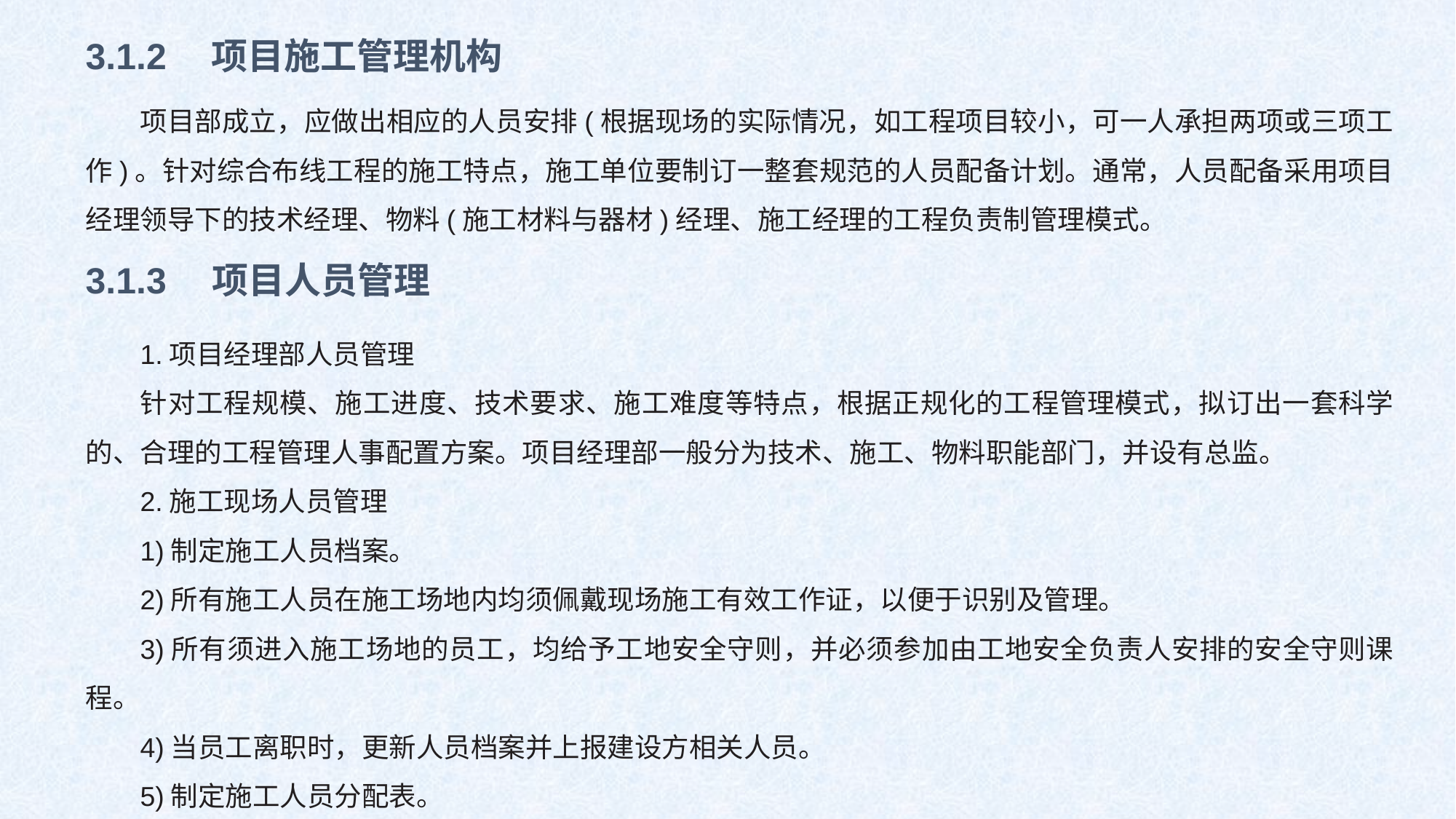

3.1.2　项目施工管理机构
项目部成立，应做出相应的人员安排(根据现场的实际情况，如工程项目较小，可一人承担两项或三项工作)。针对综合布线工程的施工特点，施工单位要制订一整套规范的人员配备计划。通常，人员配备采用项目经理领导下的技术经理、物料(施工材料与器材)经理、施工经理的工程负责制管理模式。
3.1.3　项目人员管理
1.项目经理部人员管理
针对工程规模、施工进度、技术要求、施工难度等特点，根据正规化的工程管理模式，拟订出一套科学的、合理的工程管理人事配置方案。项目经理部一般分为技术、施工、物料职能部门，并设有总监。
2.施工现场人员管理
1)制定施工人员档案。
2)所有施工人员在施工场地内均须佩戴现场施工有效工作证，以便于识别及管理。
3)所有须进入施工场地的员工，均给予工地安全守则，并必须参加由工地安全负责人安排的安全守则课程。
4)当员工离职时，更新人员档案并上报建设方相关人员。
5)制定施工人员分配表。
6)向施工人员发出工作责任表，细述当天的工作程序、所需材料与器材，说明施工要求和完成标准。